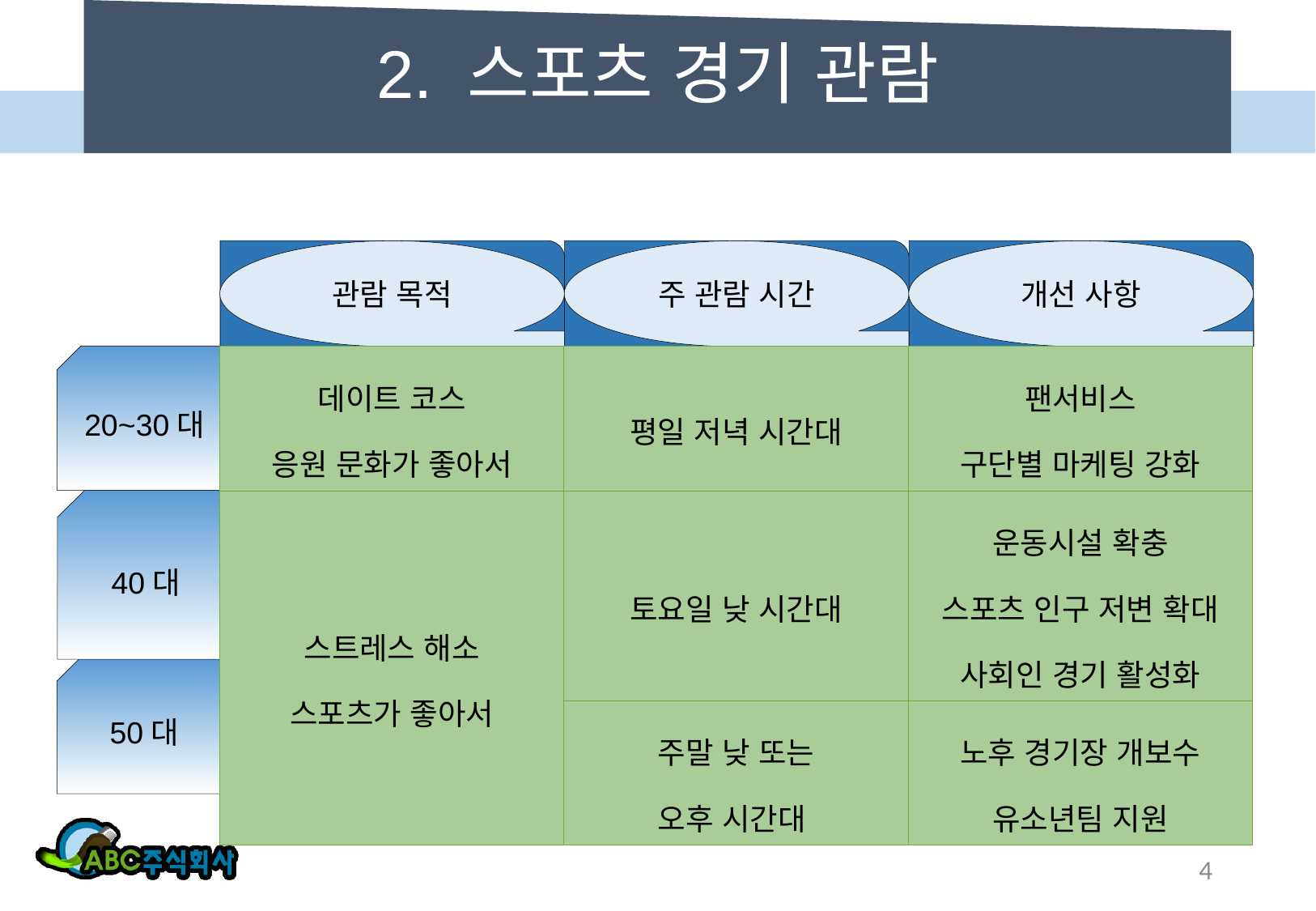

# 2. 스포츠 경기 관람

관람 목적
주 관람 시간
개선 사항
20~30대
| 데이트 코스 응원 문화가 좋아서 | 평일 저녁 시간대 | 팬서비스 구단별 마케팅 강화 |
| --- | --- | --- |
| 스트레스 해소 스포츠가 좋아서 | 토요일 낮 시간대 | 운동시설 확충 스포츠 인구 저변 확대 사회인 경기 활성화 |
|  | 주말 낮 또는 오후 시간대 | 노후 경기장 개보수 유소년팀 지원 |
40대
50대
4